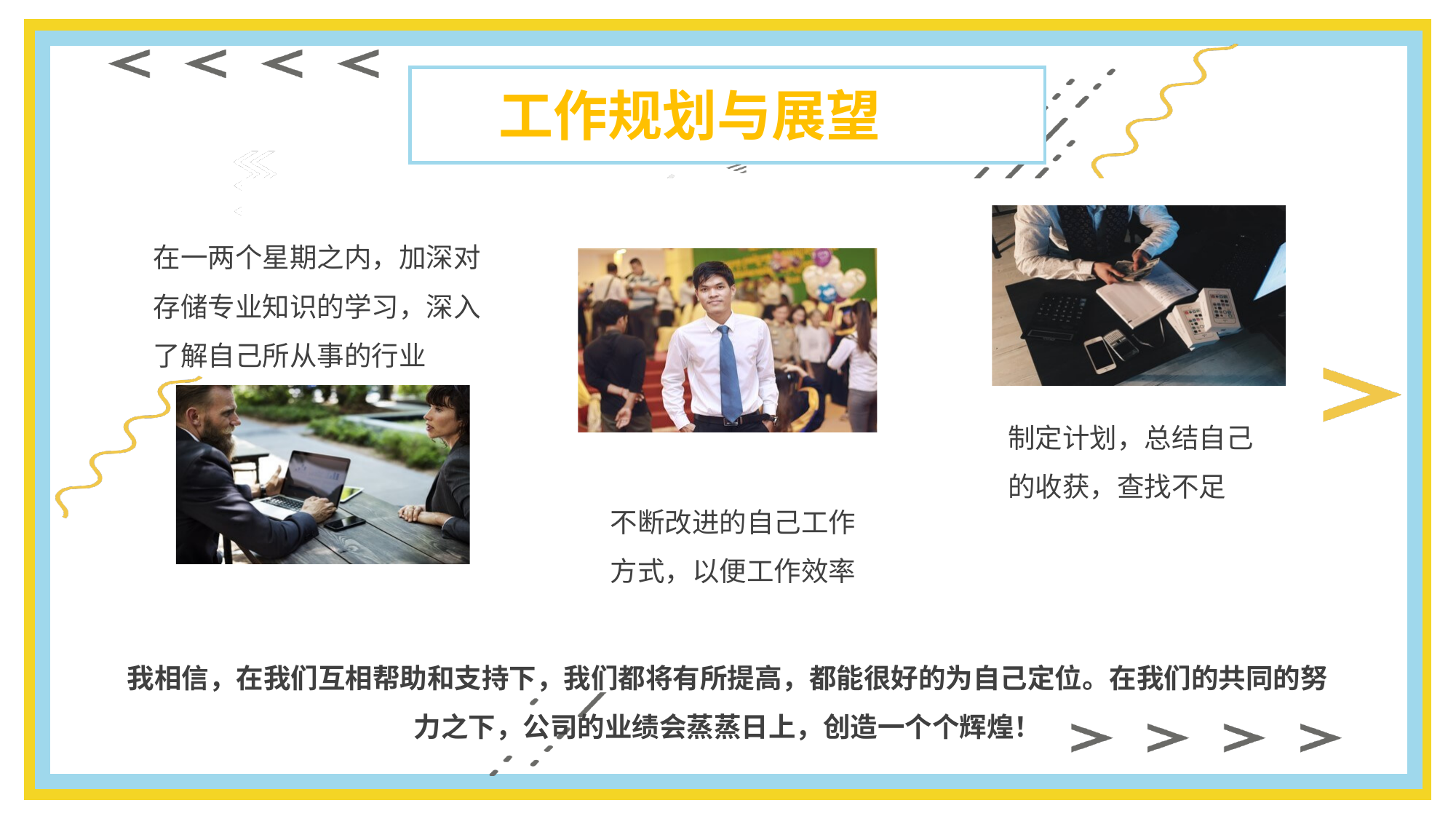

工作规划与展望

在一两个星期之内，加深对存储专业知识的学习，深入了解自己所从事的行业

制定计划，总结自己的收获，查找不足
不断改进的自己工作方式，以便工作效率
我相信，在我们互相帮助和支持下，我们都将有所提高，都能很好的为自己定位。在我们的共同的努力之下，公司的业绩会蒸蒸日上，创造一个个辉煌！